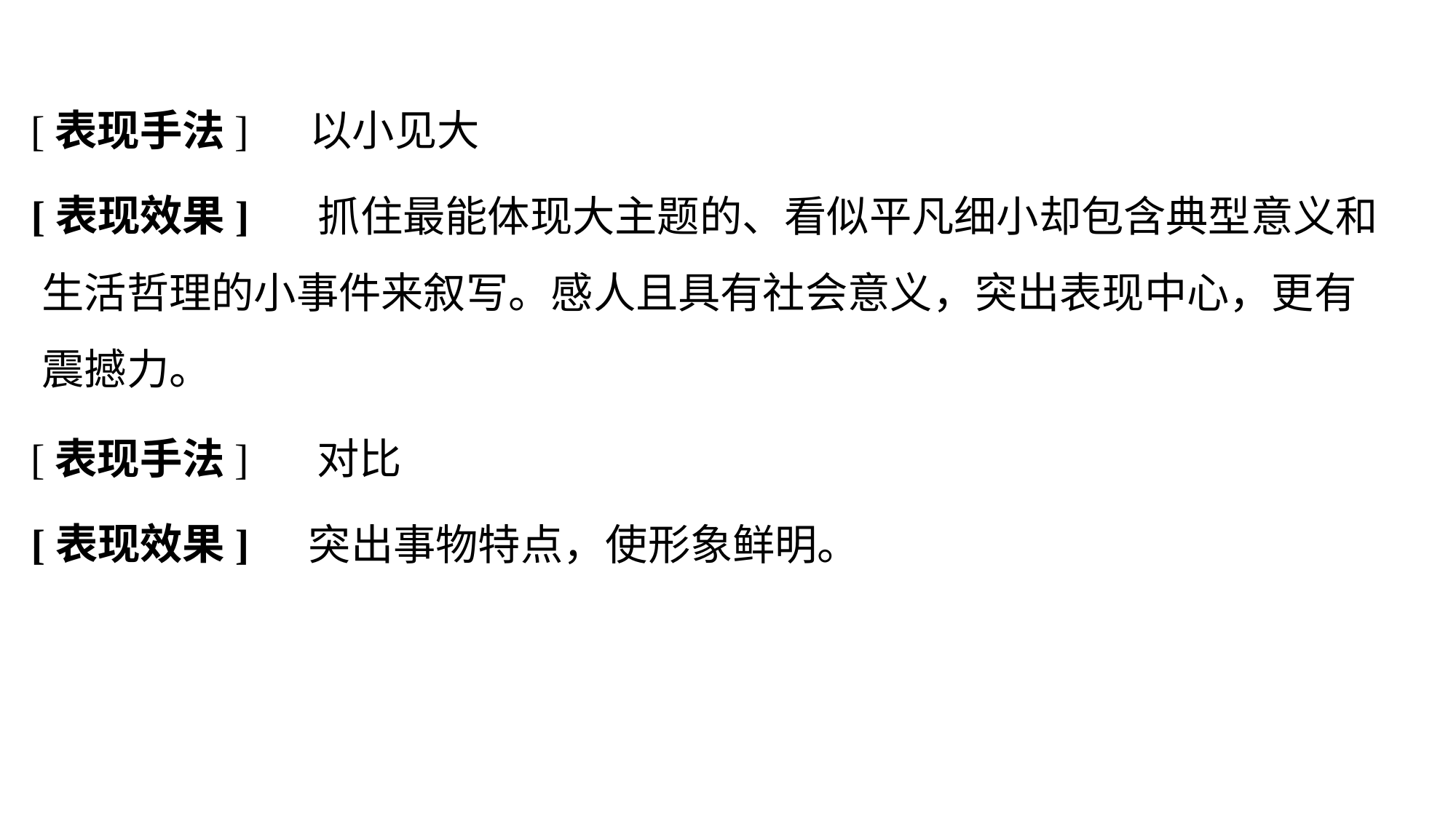

以小见大
[表现手法]
[表现效果]
		     抓住最能体现大主题的、看似平凡细小却包含典型意义和生活哲理的小事件来叙写。感人且具有社会意义，突出表现中心，更有震撼力。
对比
[表现手法]
[表现效果]
突出事物特点，使形象鲜明。